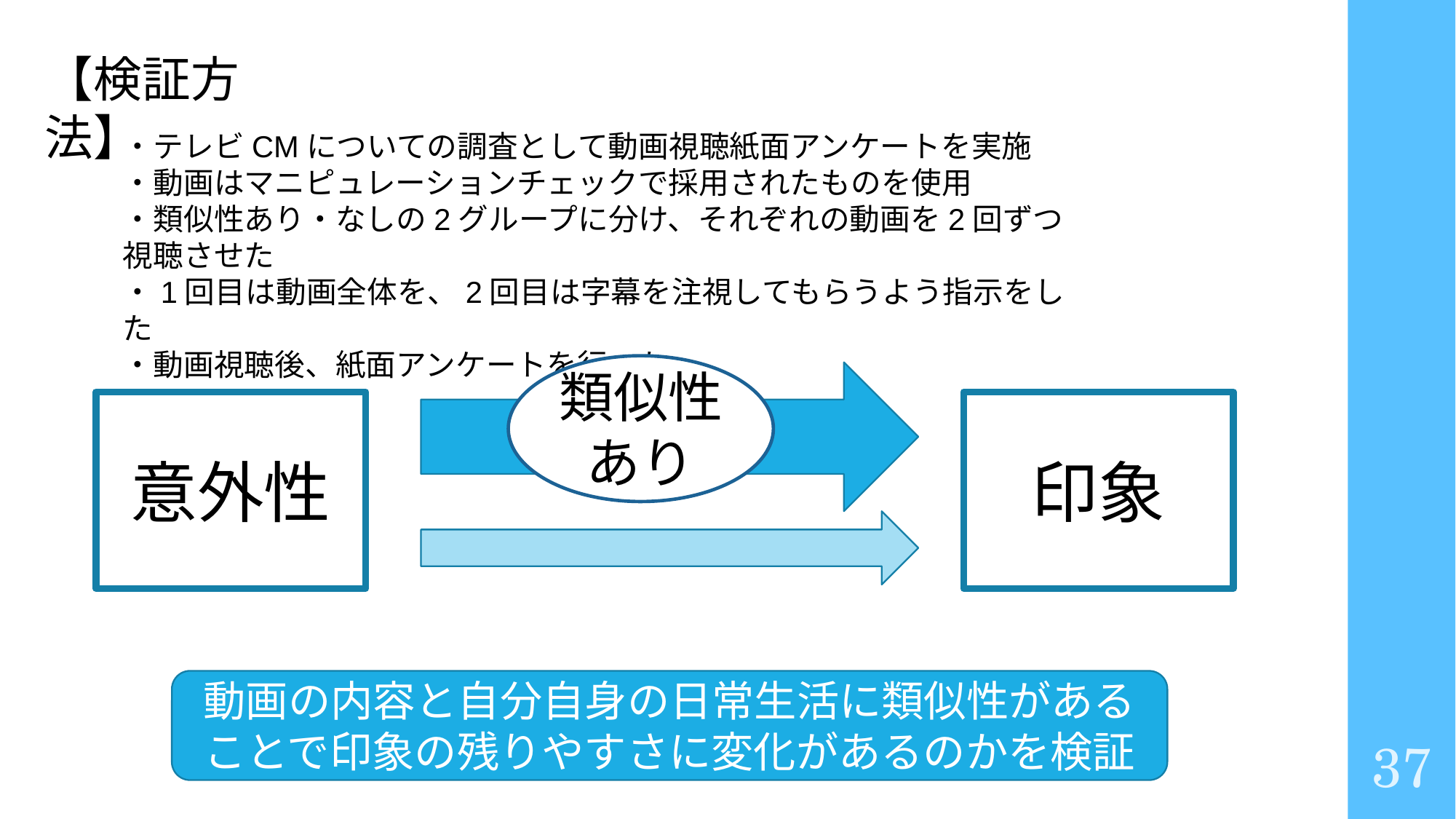

【検証方法】
・テレビCMについての調査として動画視聴紙面アンケートを実施
・動画はマニピュレーションチェックで採用されたものを使用
・類似性あり・なしの2グループに分け、それぞれの動画を2回ずつ視聴させた
・1回目は動画全体を、2回目は字幕を注視してもらうよう指示をした
・動画視聴後、紙面アンケートを行った
類似性あり

意外性
印象

動画の内容と自分自身の日常生活に類似性があることで印象の残りやすさに変化があるのかを検証
37